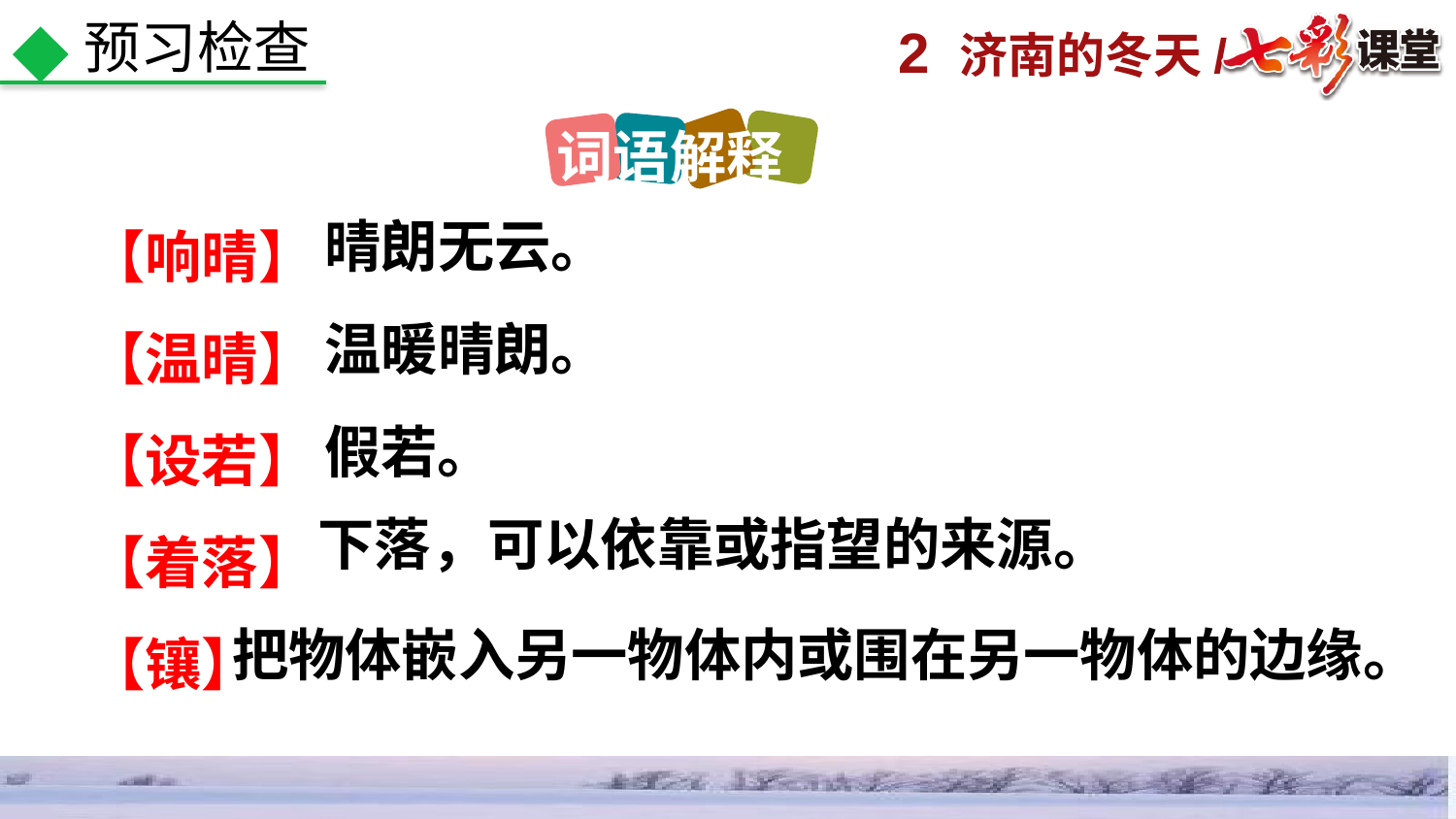

预习检查

词语解释

【响晴】
【温晴】
【设若】
【着落】
【镶】
晴朗无云。
温暖晴朗。
假若。
下落，可以依靠或指望的来源。
把物体嵌入另一物体内或围在另一物体的边缘。